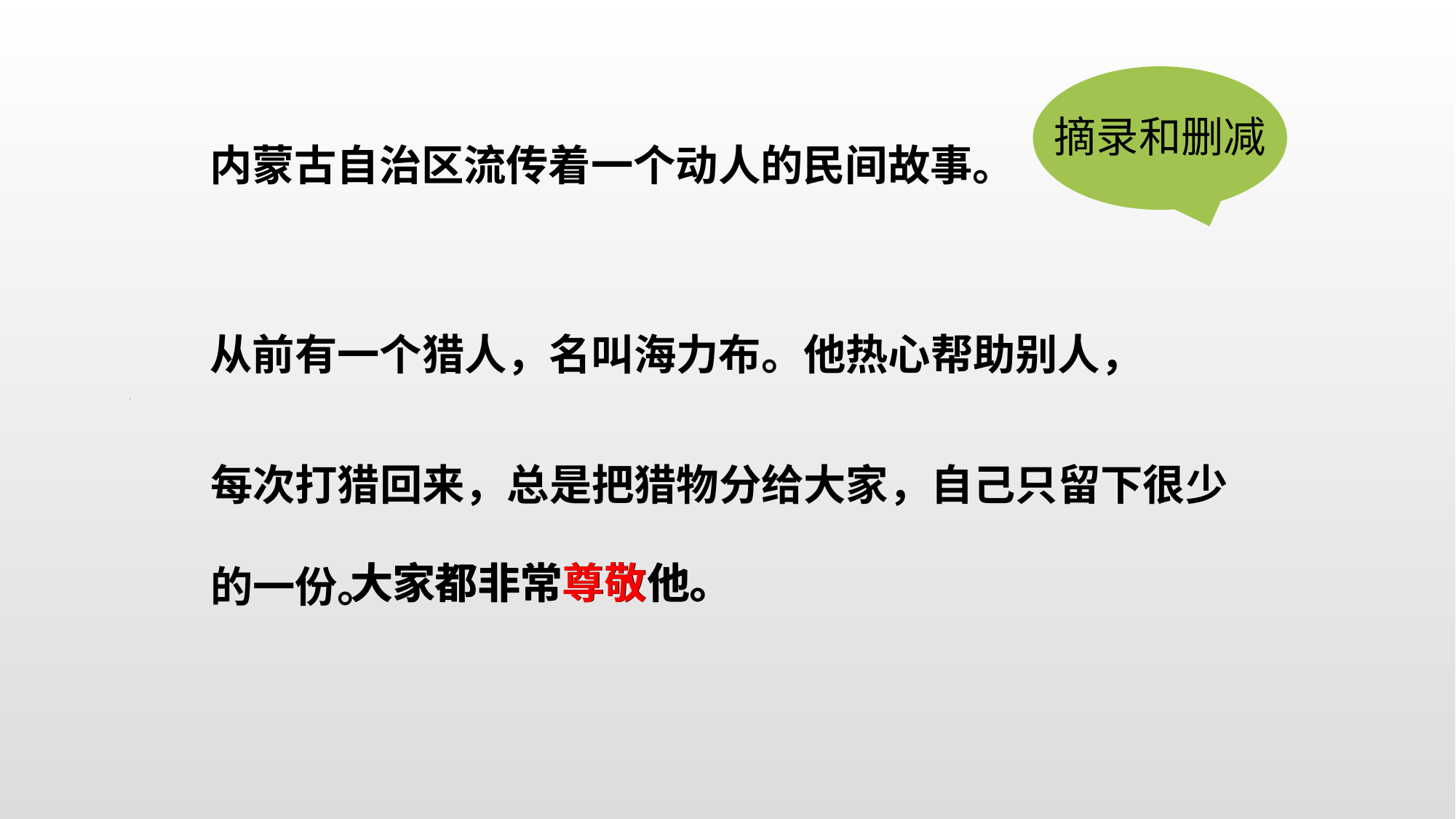

摘录和删减
内蒙古自治区流传着一个动人的民间故事。

从前有一个猎人，名叫海力布。他热心帮助别人，
每次打猎回来，总是把猎物分给大家，自己只留下很少

的一份。
大家都非常尊敬他。
大家都非常尊敬他。